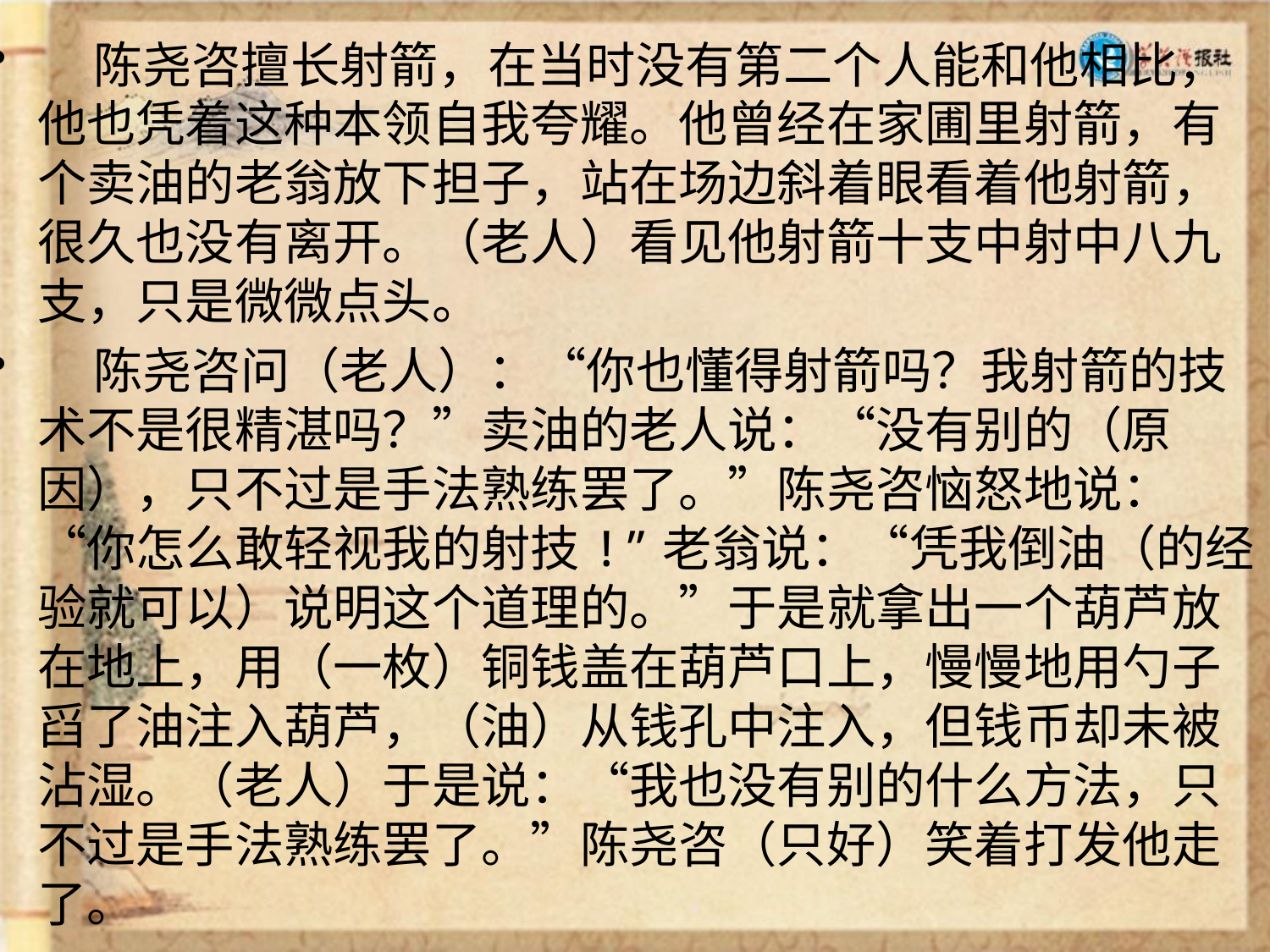

陈尧咨擅长射箭，在当时没有第二个人能和他相比，他也凭着这种本领自我夸耀。他曾经在家圃里射箭，有个卖油的老翁放下担子，站在场边斜着眼看着他射箭，很久也没有离开。（老人）看见他射箭十支中射中八九支，只是微微点头。
    陈尧咨问（老人）：“你也懂得射箭吗？我射箭的技术不是很精湛吗？”卖油的老人说：“没有别的（原因），只不过是手法熟练罢了。”陈尧咨恼怒地说：“你怎么敢轻视我的射技!”老翁说：“凭我倒油（的经验就可以）说明这个道理的。”于是就拿出一个葫芦放在地上，用（一枚）铜钱盖在葫芦口上，慢慢地用勺子舀了油注入葫芦，（油）从钱孔中注入，但钱币却未被沾湿。（老人）于是说：“我也没有别的什么方法，只不过是手法熟练罢了。”陈尧咨（只好）笑着打发他走了。